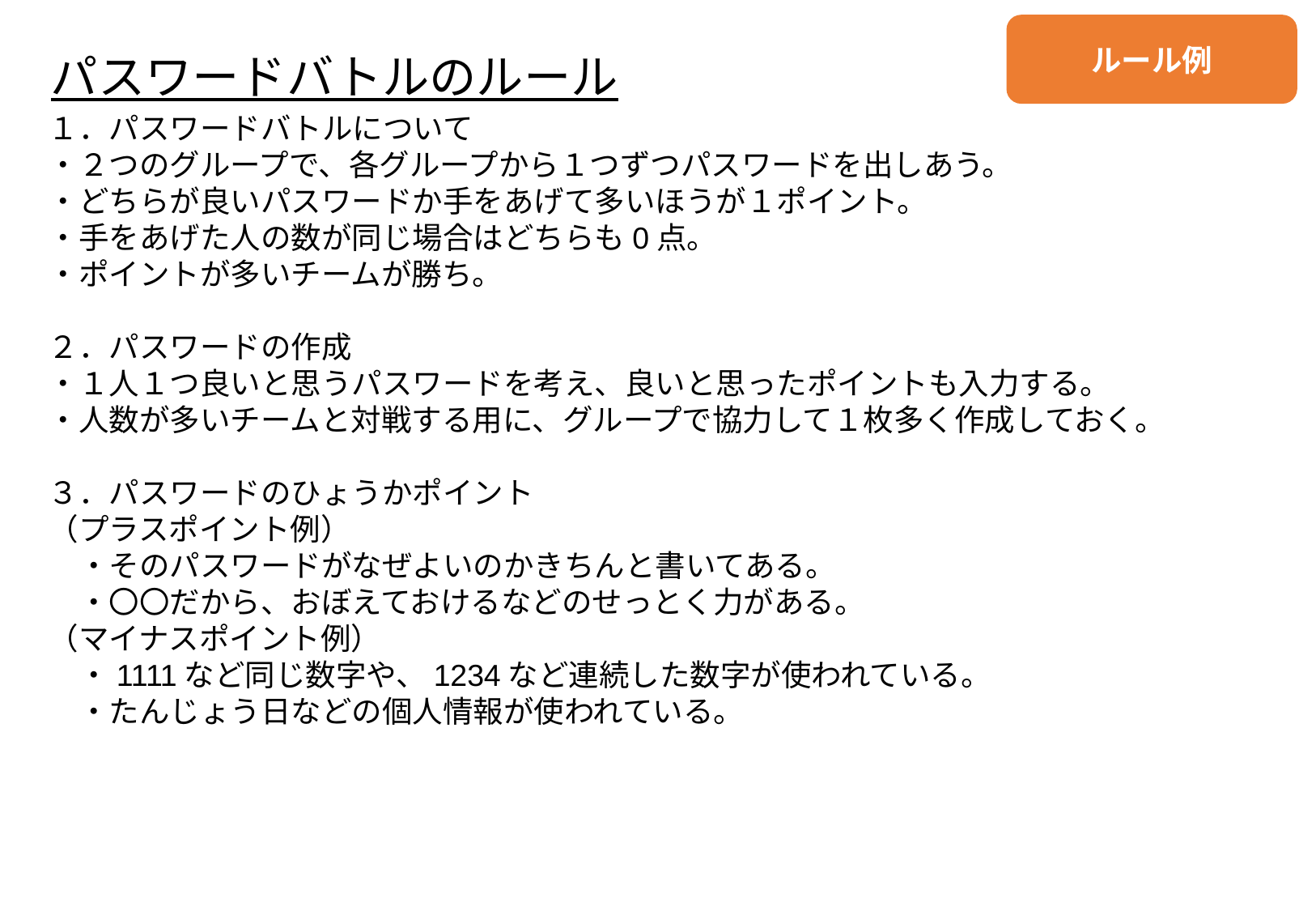

ルール例
パスワードバトルのルール
１．パスワードバトルについて
・２つのグループで、各グループから１つずつパスワードを出しあう。
・どちらが良いパスワードか手をあげて多いほうが１ポイント。
・手をあげた人の数が同じ場合はどちらも0点。
・ポイントが多いチームが勝ち。

２．パスワードの作成
・１人１つ良いと思うパスワードを考え、良いと思ったポイントも入力する。
・人数が多いチームと対戦する用に、グループで協力して１枚多く作成しておく。

３．パスワードのひょうかポイント
（プラスポイント例）
　・そのパスワードがなぜよいのかきちんと書いてある。
　・〇〇だから、おぼえておけるなどのせっとく力がある。
（マイナスポイント例）
　・1111など同じ数字や、1234など連続した数字が使われている。
　・たんじょう日などの個人情報が使われている。